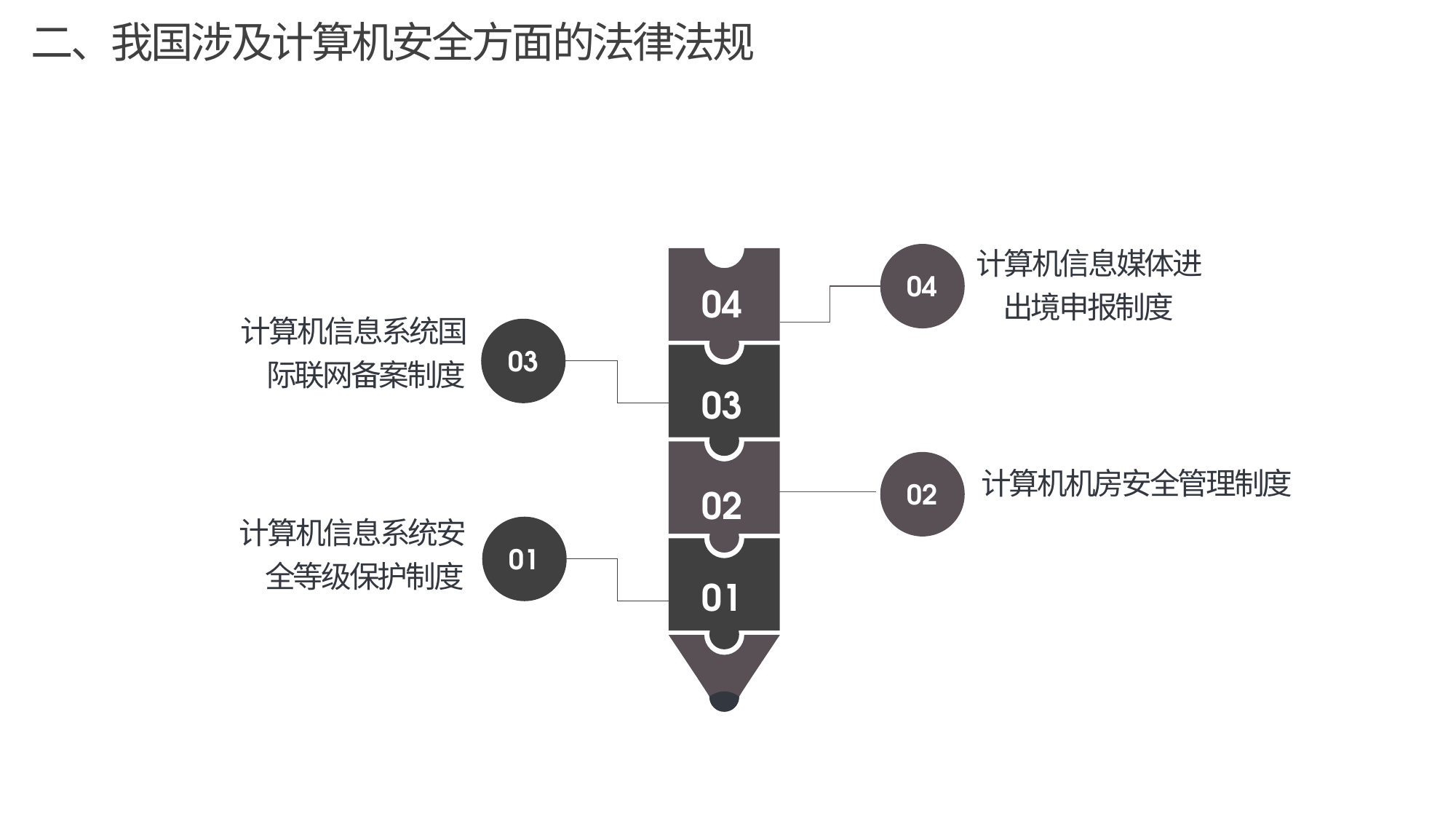

二、我国涉及计算机安全方面的法律法规
计算机信息媒体进出境申报制度
04

04
计算机信息系统国际联网备案制度
03
03
计算机机房安全管理制度
02
02
计算机信息系统安全等级保护制度
01
01